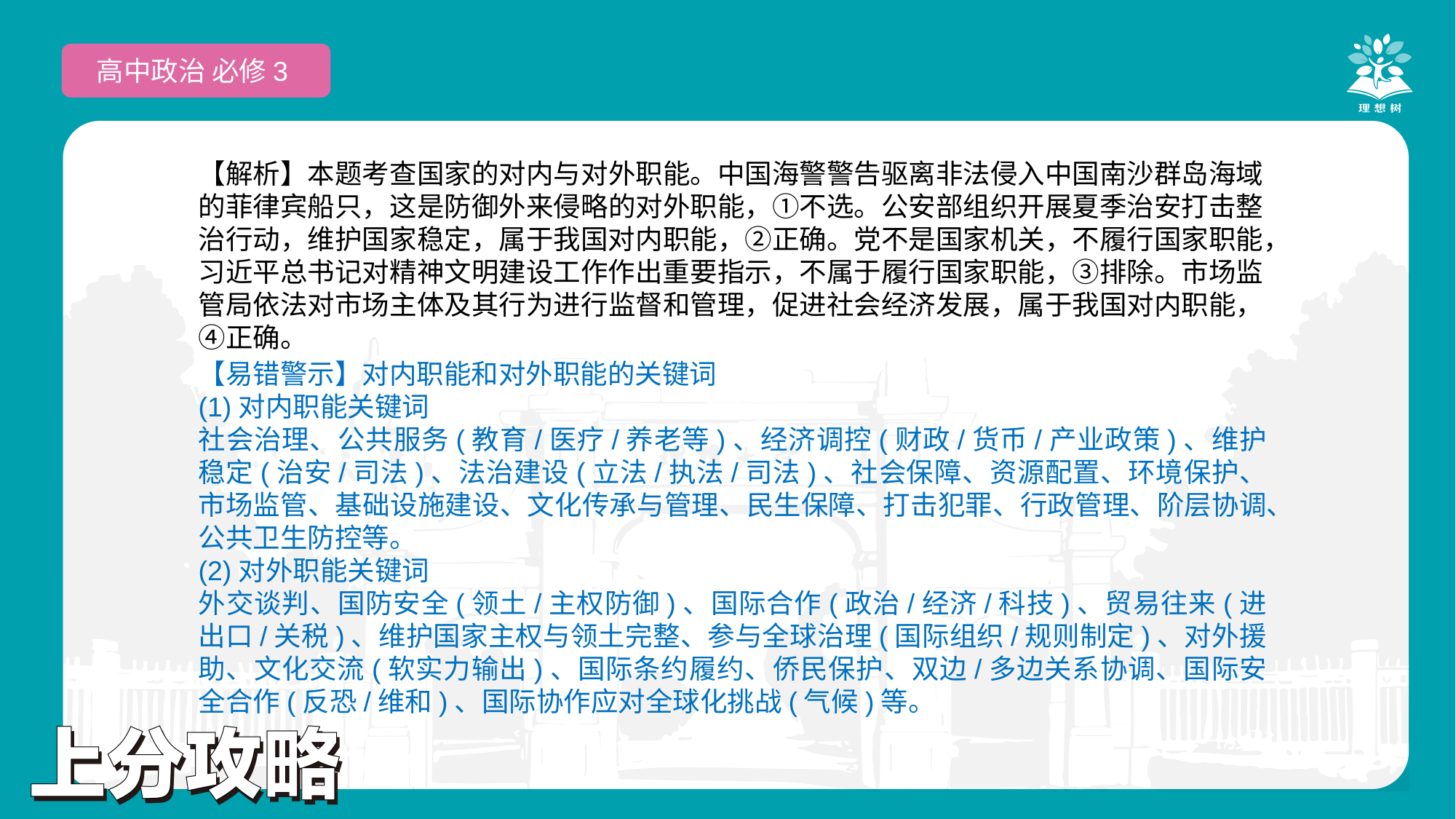

高中政治 必修3
【解析】本题考查国家的对内与对外职能。中国海警警告驱离非法侵入中国南沙群岛海域的菲律宾船只，这是防御外来侵略的对外职能，①不选。公安部组织开展夏季治安打击整治行动，维护国家稳定，属于我国对内职能，②正确。党不是国家机关，不履行国家职能，习近平总书记对精神文明建设工作作出重要指示，不属于履行国家职能，③排除。市场监管局依法对市场主体及其行为进行监督和管理，促进社会经济发展，属于我国对内职能，④正确。
【易错警示】对内职能和对外职能的关键词
(1)对内职能关键词
社会治理、公共服务(教育/医疗/养老等)、经济调控(财政/货币/产业政策)、维护稳定(治安/司法)、法治建设(立法/执法/司法)、社会保障、资源配置、环境保护、市场监管、基础设施建设、文化传承与管理、民生保障、打击犯罪、行政管理、阶层协调、公共卫生防控等。
(2)对外职能关键词
外交谈判、国防安全(领土/主权防御)、国际合作(政治/经济/科技)、贸易往来(进出口/关税)、维护国家主权与领土完整、参与全球治理(国际组织/规则制定)、对外援助、文化交流(软实力输出)、国际条约履约、侨民保护、双边/多边关系协调、国际安全合作(反恐/维和)、国际协作应对全球化挑战(气候)等。